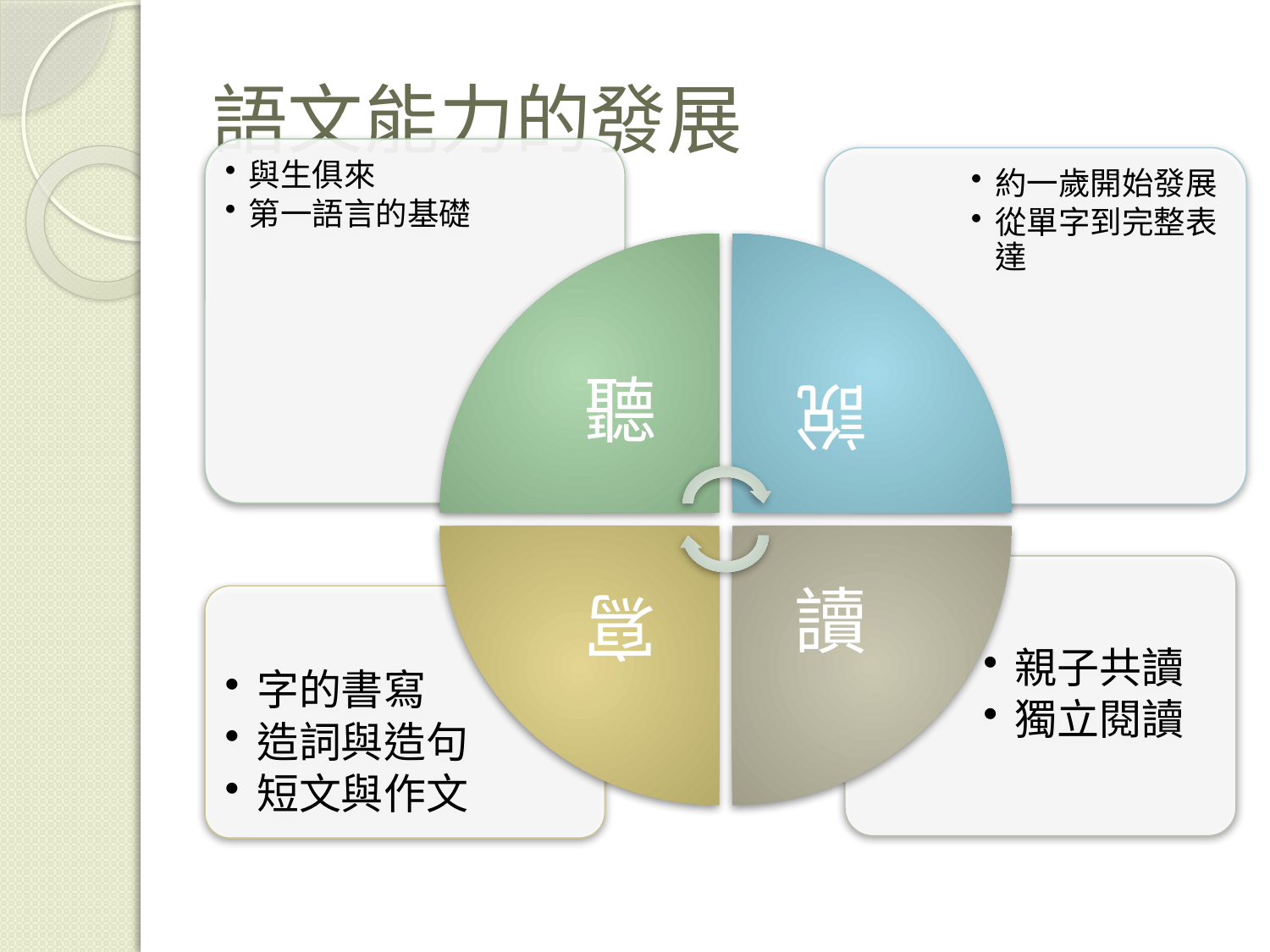

# 語文能力的發展
親子共讀
獨立閱讀
字的書寫
造詞與造句
短文與作文
約一歲開始發展
從單字到完整表達

與生俱來
第一語言的基礎
聽
說
讀
寫